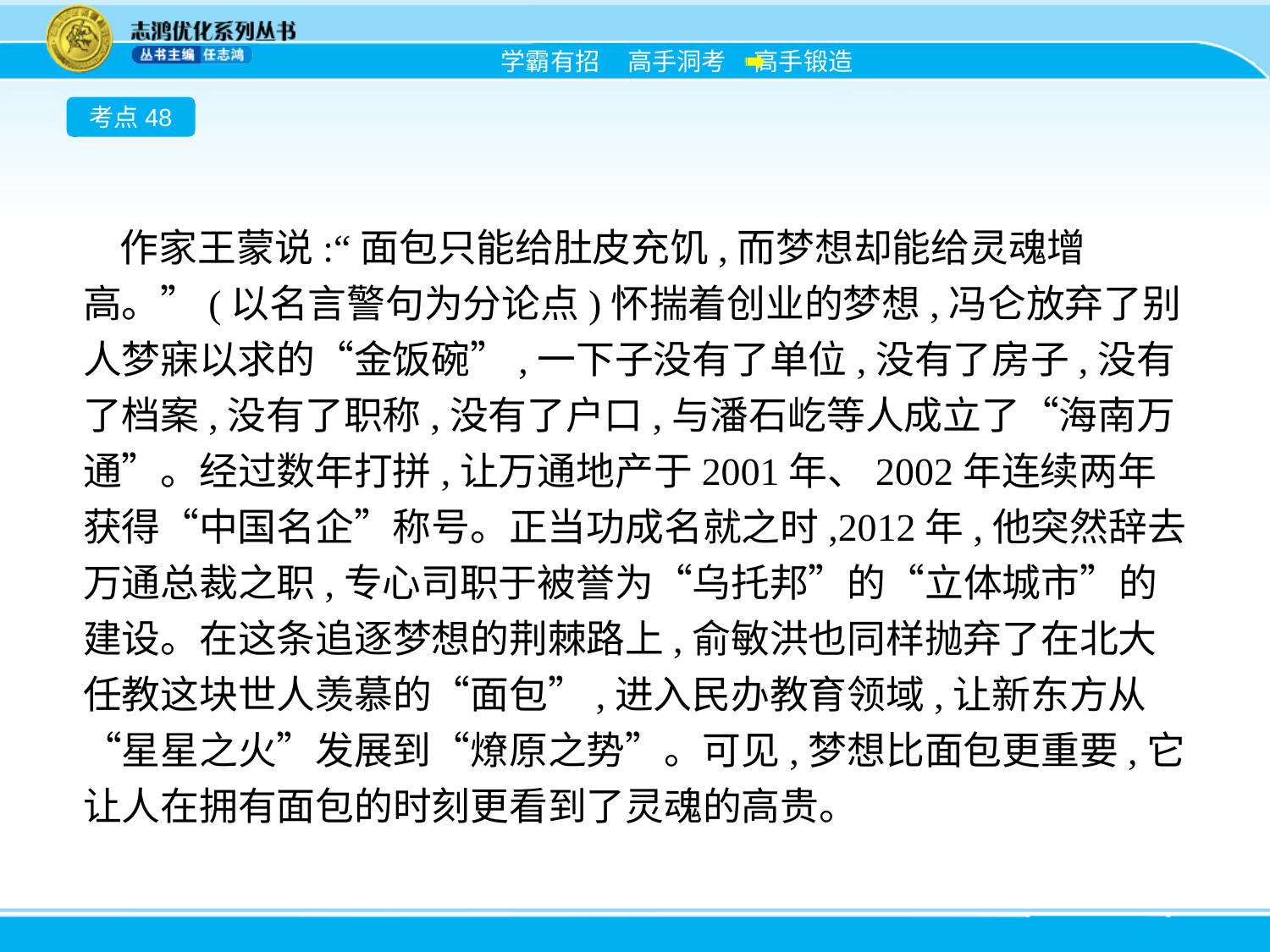

考点48
作家王蒙说:“面包只能给肚皮充饥,而梦想却能给灵魂增高。”(以名言警句为分论点)怀揣着创业的梦想,冯仑放弃了别人梦寐以求的“金饭碗”,一下子没有了单位,没有了房子,没有了档案,没有了职称,没有了户口,与潘石屹等人成立了“海南万通”。经过数年打拼,让万通地产于2001年、2002年连续两年获得“中国名企”称号。正当功成名就之时,2012年,他突然辞去万通总裁之职,专心司职于被誉为“乌托邦”的“立体城市”的建设。在这条追逐梦想的荆棘路上,俞敏洪也同样抛弃了在北大任教这块世人羡慕的“面包”,进入民办教育领域,让新东方从“星星之火”发展到“燎原之势”。可见,梦想比面包更重要,它让人在拥有面包的时刻更看到了灵魂的高贵。